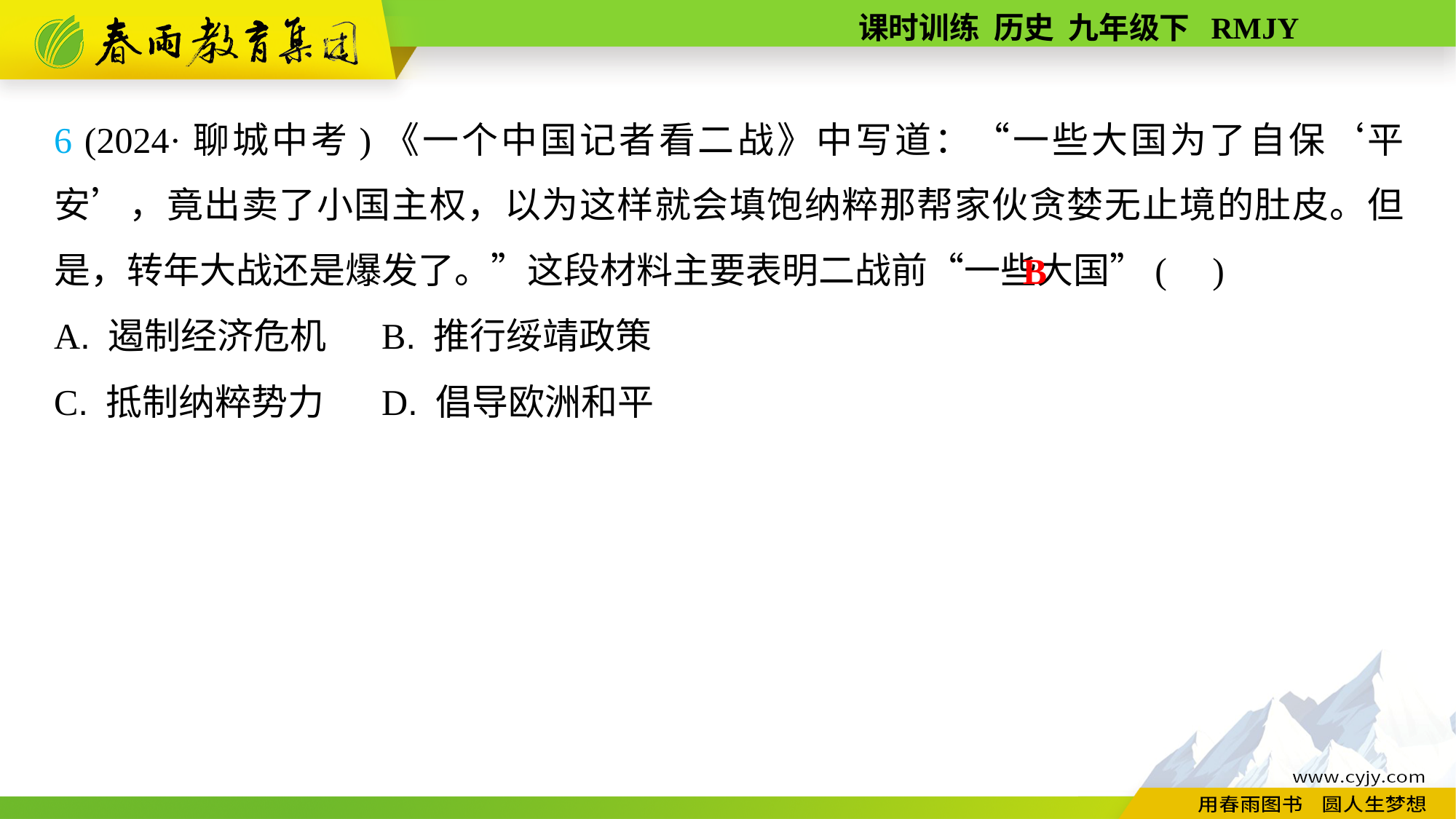

6 (2024·聊城中考)《一个中国记者看二战》中写道：“一些大国为了自保‘平安’，竟出卖了小国主权，以为这样就会填饱纳粹那帮家伙贪婪无止境的肚皮。但是，转年大战还是爆发了。”这段材料主要表明二战前“一些大国”(     )
A. 遏制经济危机	B. 推行绥靖政策
C. 抵制纳粹势力	D. 倡导欧洲和平
B